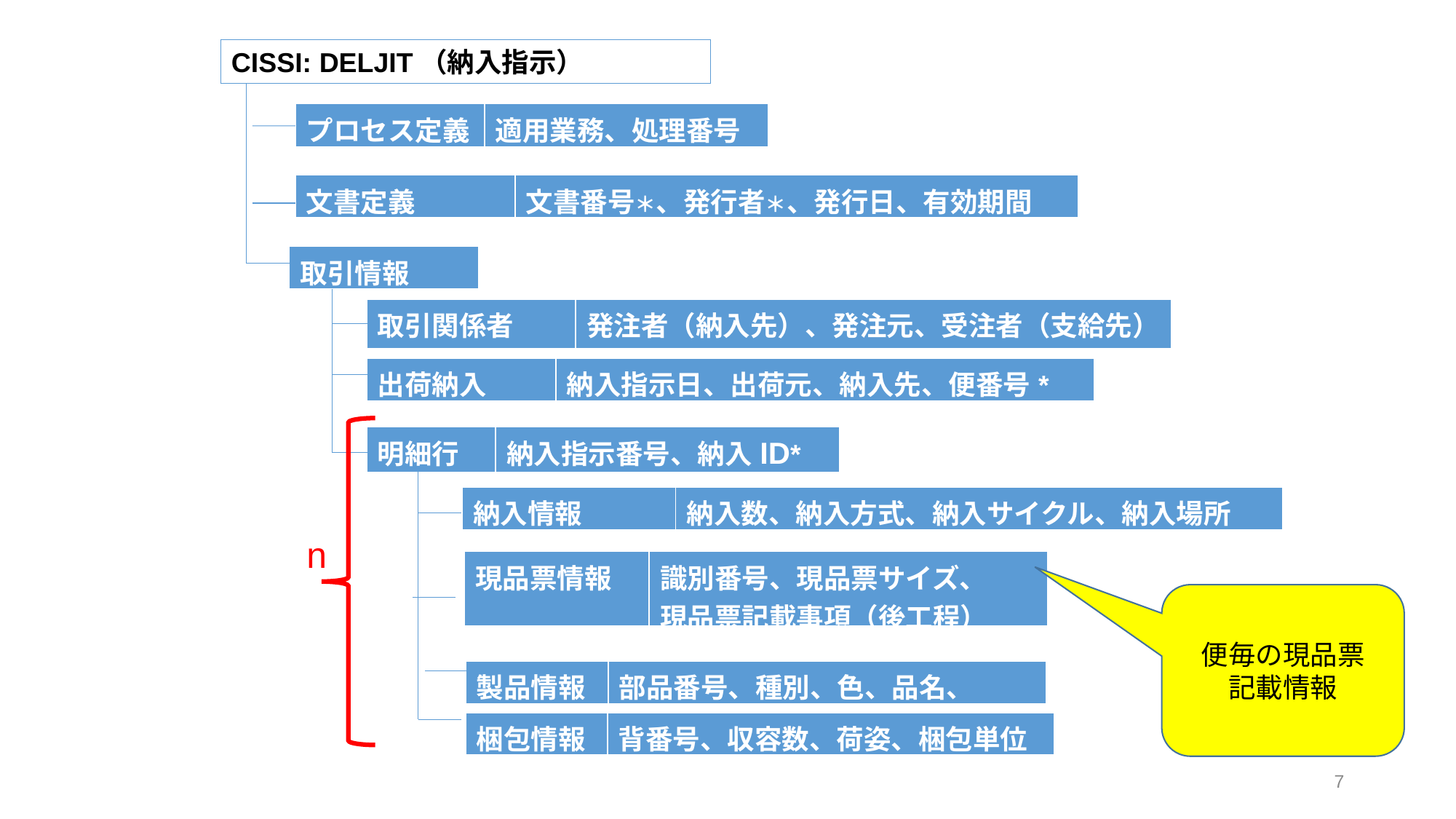

CISSI: DELJIT（納入指示）
| プロセス定義 | 適用業務、処理番号 |
| --- | --- |
| 文書定義 | 文書番号＊、発行者＊、発行日、有効期間 |
| --- | --- |
| 取引情報 |
| --- |
| 取引関係者 | 発注者（納入先）、発注元、受注者（支給先） |
| --- | --- |
| 出荷納入 | 納入指示日、出荷元、納入先、便番号\* |
| --- | --- |

| 明細行 | 納入指示番号、納入ID\* |
| --- | --- |
| 納入情報 | 納入数、納入方式、納入サイクル、納入場所 |
| --- | --- |
n
| 現品票情報 | 識別番号、現品票サイズ、 現品票記載事項（後工程） |
| --- | --- |
便毎の現品票
記載情報
| 製品情報 | 部品番号、種別、色、品名、 |
| --- | --- |
| 梱包情報 | 背番号、収容数、荷姿、梱包単位 |
| --- | --- |
7